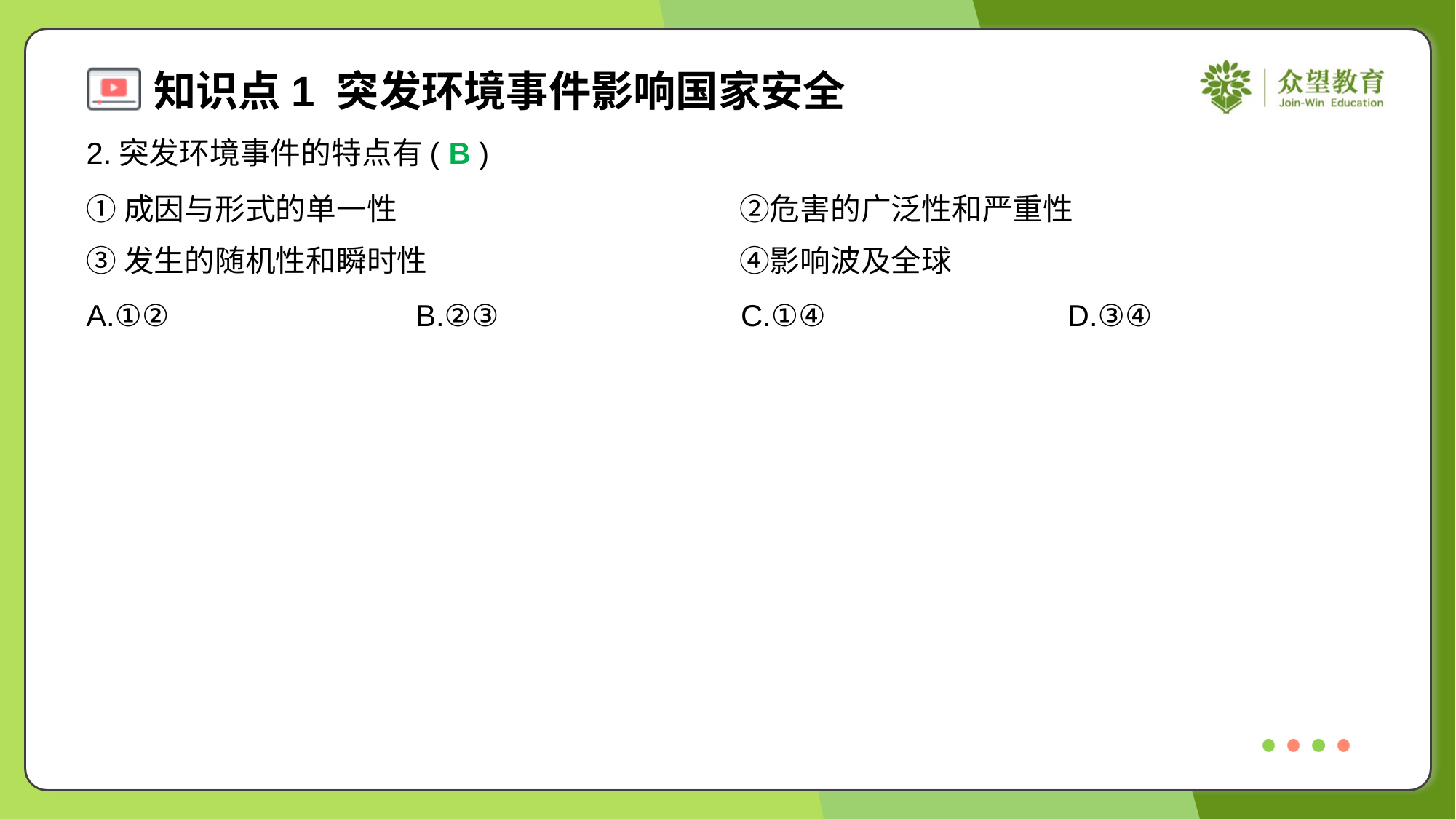

2.突发环境事件的特点有(     )
B
①成因与形式的单一性	②危害的广泛性和严重性
③发生的随机性和瞬时性	④影响波及全球
A.①②	B.②③	C.①④	D.③④